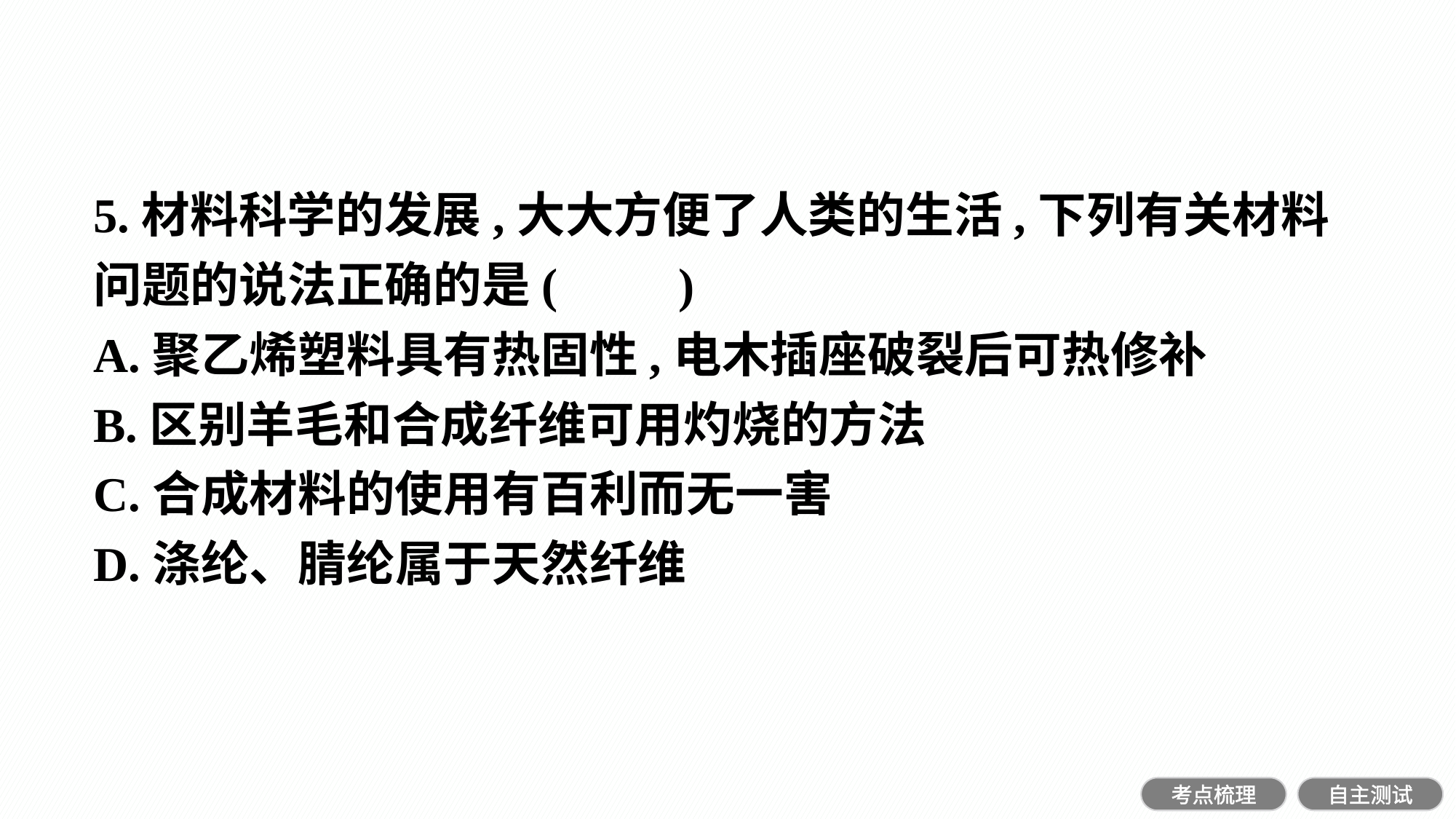

5.材料科学的发展,大大方便了人类的生活,下列有关材料问题的说法正确的是(　　)
A.聚乙烯塑料具有热固性,电木插座破裂后可热修补
B.区别羊毛和合成纤维可用灼烧的方法
C.合成材料的使用有百利而无一害
D.涤纶、腈纶属于天然纤维